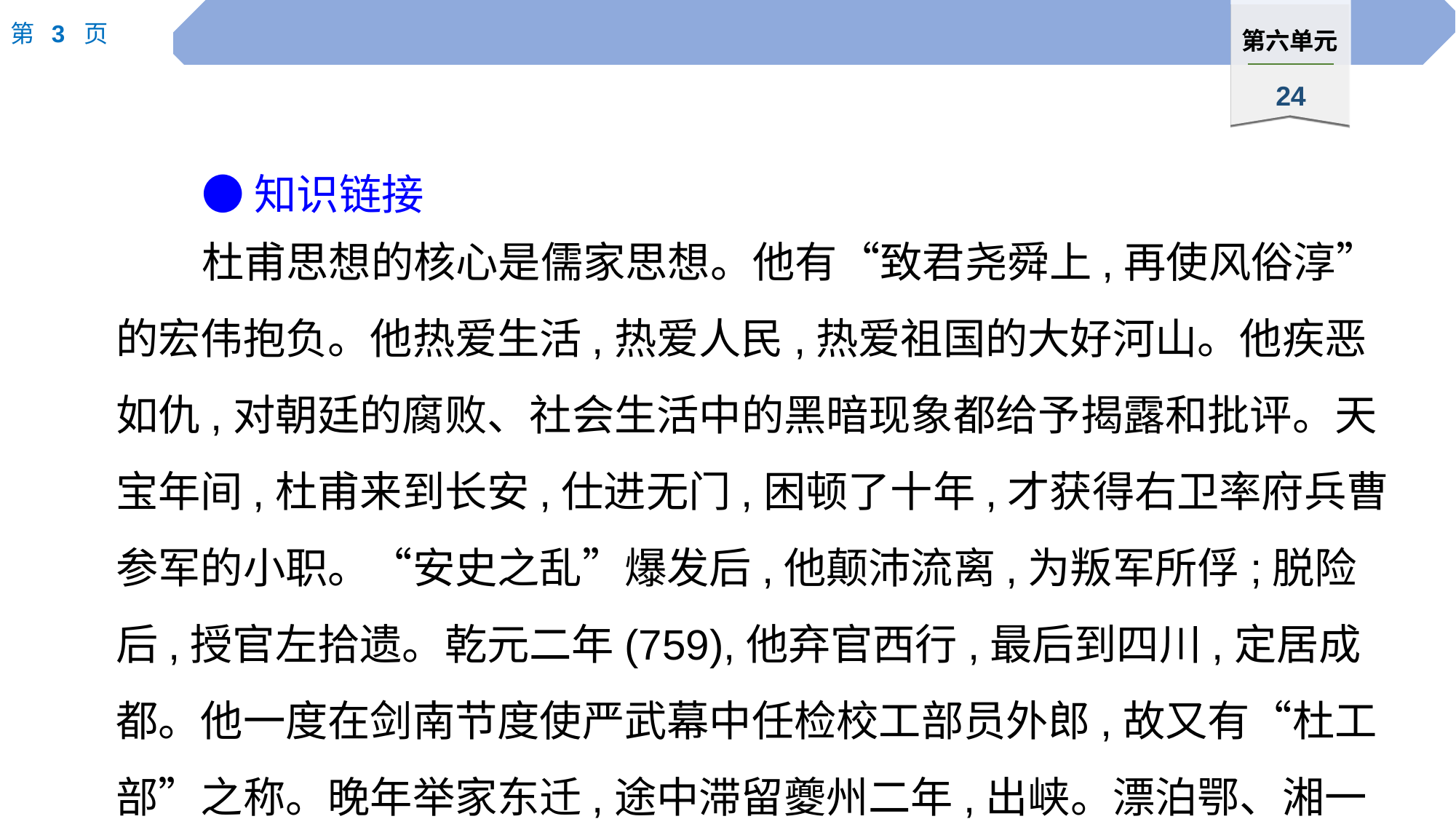

●知识链接
杜甫思想的核心是儒家思想。他有“致君尧舜上,再使风俗淳”的宏伟抱负。他热爱生活,热爱人民,热爱祖国的大好河山。他疾恶如仇,对朝廷的腐败、社会生活中的黑暗现象都给予揭露和批评。天宝年间,杜甫来到长安,仕进无门,困顿了十年,才获得右卫率府兵曹参军的小职。“安史之乱”爆发后,他颠沛流离,为叛军所俘;脱险后,授官左拾遗。乾元二年(759),他弃官西行,最后到四川,定居成都。他一度在剑南节度使严武幕中任检校工部员外郎,故又有“杜工部”之称。晚年举家东迁,途中滞留夔州二年,出峡。漂泊鄂、湘一带,贫病而卒。